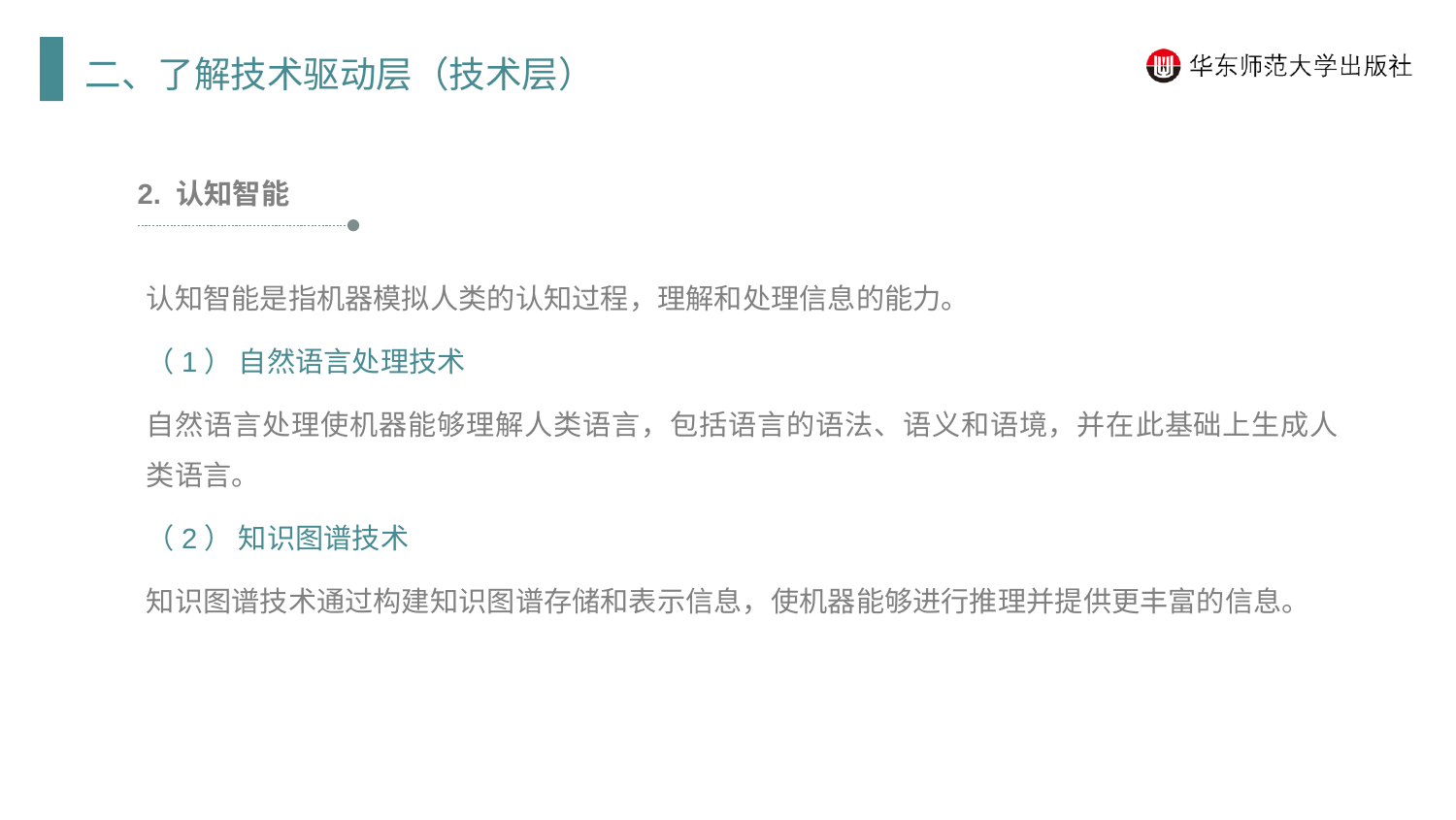

二、了解技术驱动层（技术层）
2. 认知智能
认知智能是指机器模拟人类的认知过程，理解和处理信息的能力。
（1） 自然语言处理技术
自然语言处理使机器能够理解人类语言，包括语言的语法、语义和语境，并在此基础上生成人类语言。
（2） 知识图谱技术
知识图谱技术通过构建知识图谱存储和表示信息，使机器能够进行推理并提供更丰富的信息。